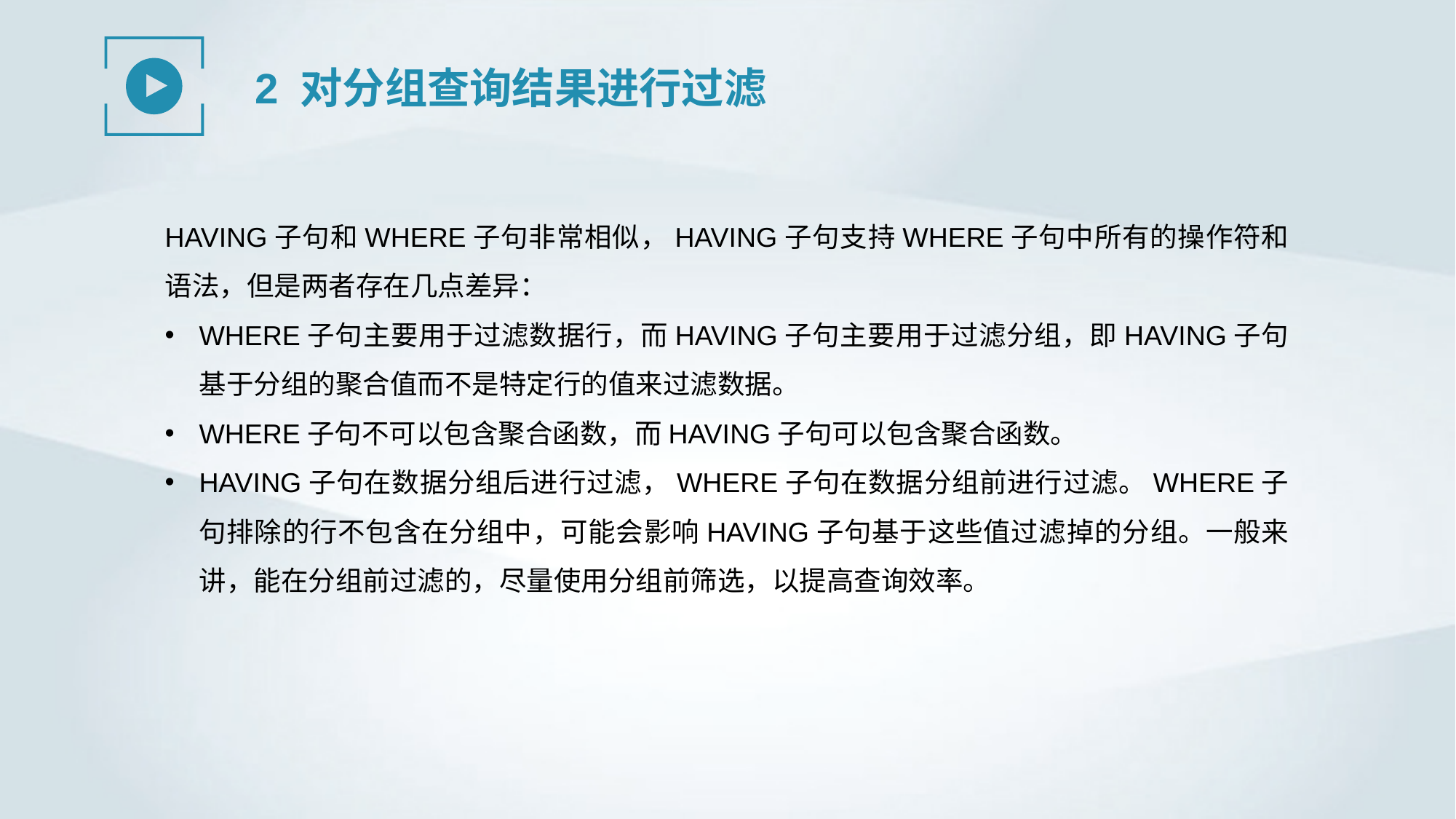

2 对分组查询结果进行过滤
HAVING子句和WHERE子句非常相似，HAVING子句支持WHERE子句中所有的操作符和语法，但是两者存在几点差异：
WHERE子句主要用于过滤数据行，而HAVING子句主要用于过滤分组，即HAVING子句基于分组的聚合值而不是特定行的值来过滤数据。
WHERE子句不可以包含聚合函数，而HAVING子句可以包含聚合函数。
HAVING子句在数据分组后进行过滤，WHERE子句在数据分组前进行过滤。WHERE子句排除的行不包含在分组中，可能会影响HAVING子句基于这些值过滤掉的分组。一般来讲，能在分组前过滤的，尽量使用分组前筛选，以提高查询效率。